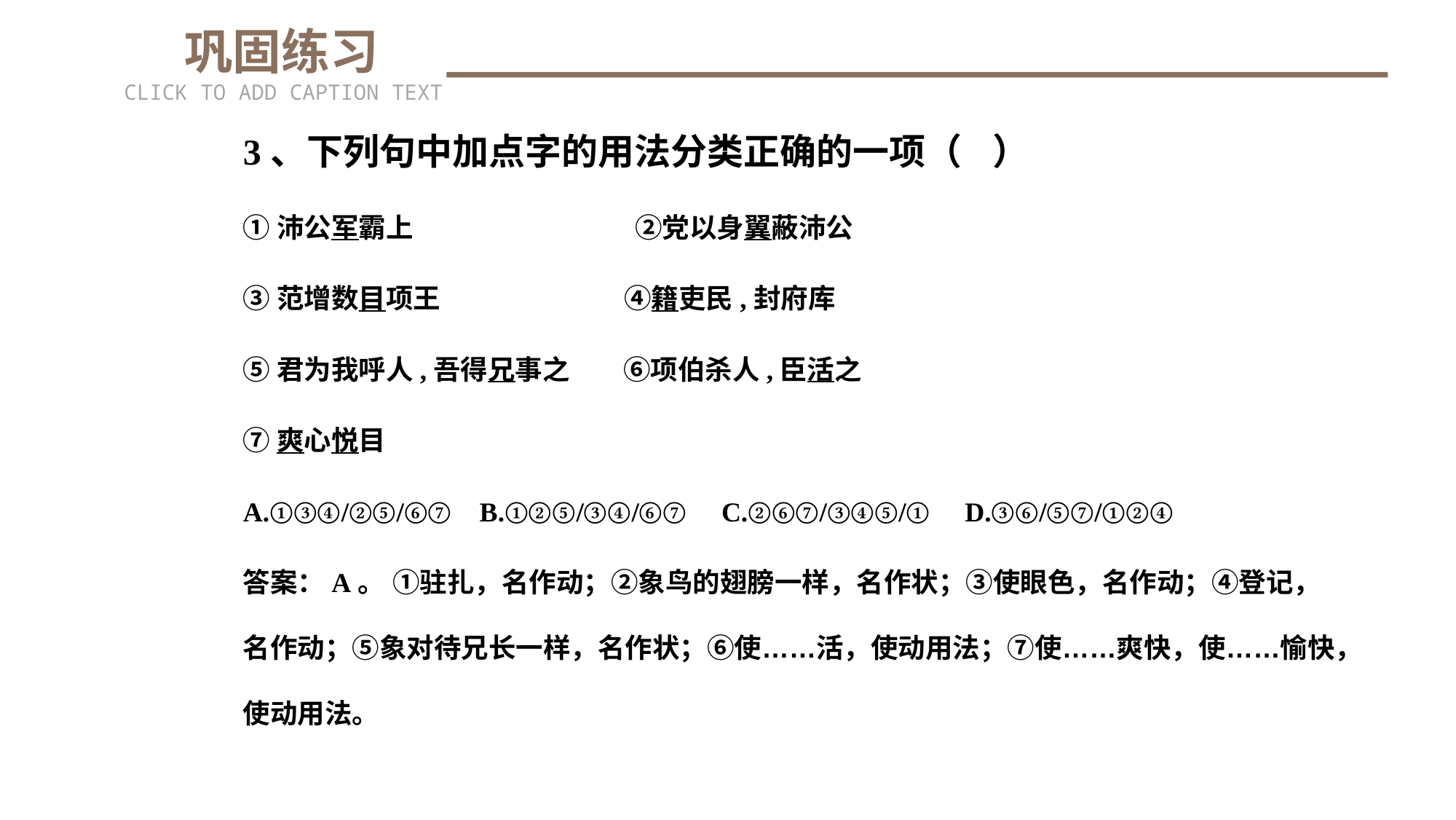

巩固练习

CLICK TO ADD CAPTION TEXT
3、下列句中加点字的用法分类正确的一项（   ）
①沛公军霸上                             ②党以身翼蔽沛公
③范增数目项王                        ④籍吏民,封府库
⑤君为我呼人,吾得兄事之       ⑥项伯杀人,臣活之
⑦爽心悦目
A.①③④/②⑤/⑥⑦    B.①②⑤/③④/⑥⑦     C.②⑥⑦/③④⑤/①     D.③⑥/⑤⑦/①②④
答案：A。 ①驻扎，名作动；②象鸟的翅膀一样，名作状；③使眼色，名作动；④登记，名作动；⑤象对待兄长一样，名作状；⑥使……活，使动用法；⑦使……爽快，使……愉快，使动用法。